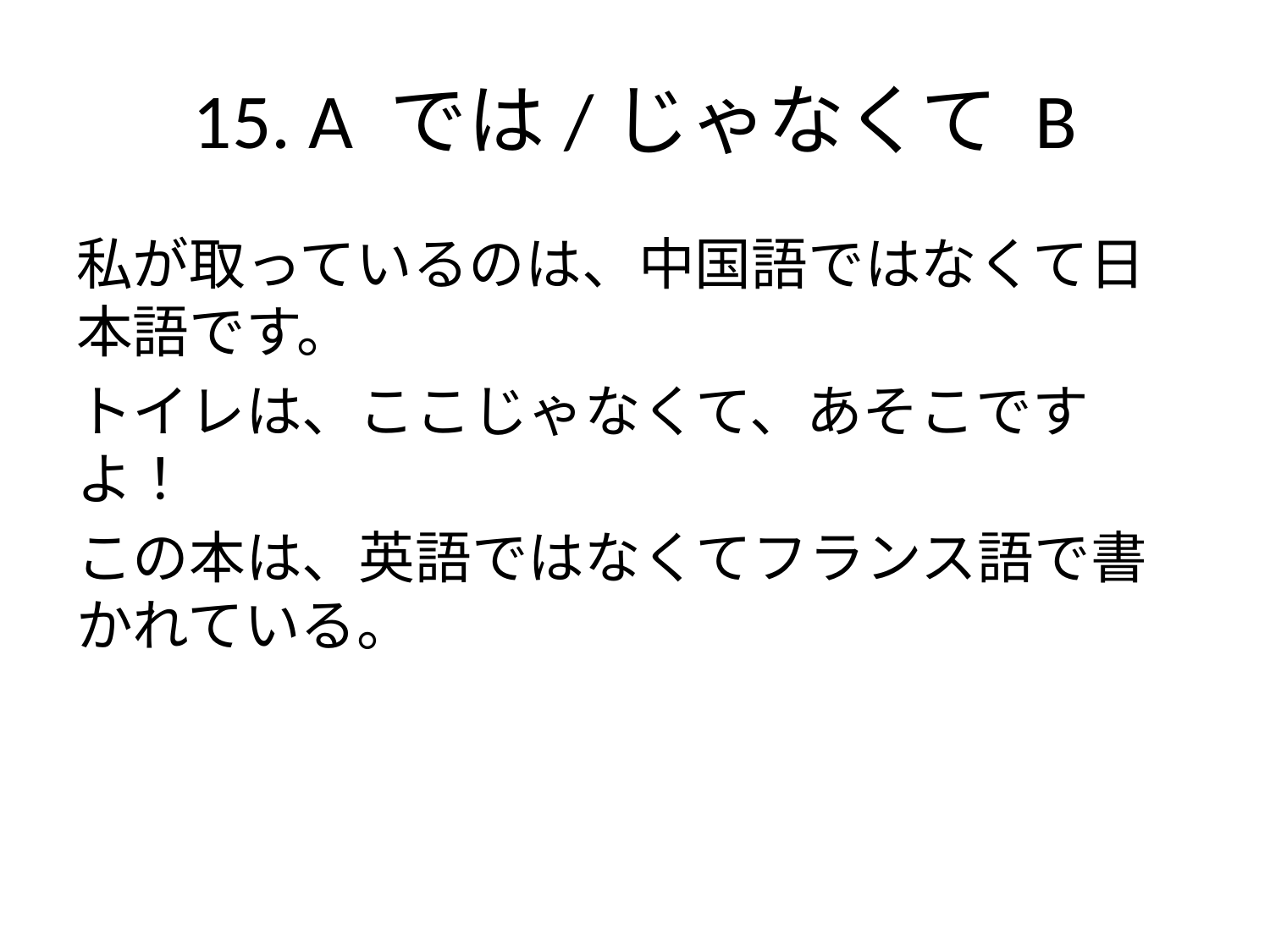

# 15. A では/じゃなくて B
私が取っているのは、中国語ではなくて日本語です。
トイレは、ここじゃなくて、あそこですよ！
この本は、英語ではなくてフランス語で書かれている。